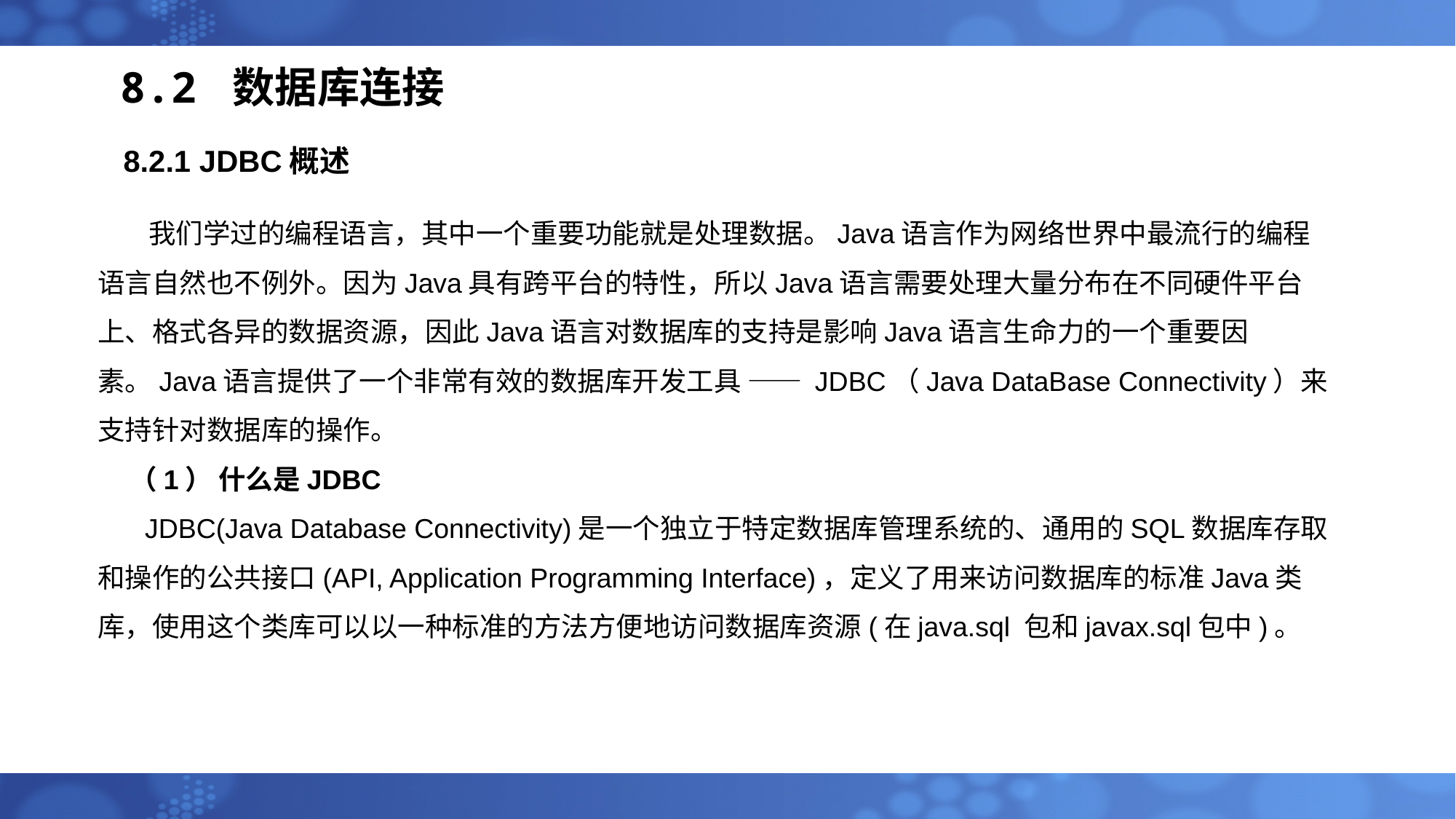

# 8.2 数据库连接
8.2.1 JDBC概述
  我们学过的编程语言，其中一个重要功能就是处理数据。Java语言作为网络世界中最流行的编程语言自然也不例外。因为Java具有跨平台的特性，所以Java语言需要处理大量分布在不同硬件平台上、格式各异的数据资源，因此Java语言对数据库的支持是影响Java语言生命力的一个重要因素。Java语言提供了一个非常有效的数据库开发工具 —— JDBC（Java DataBase Connectivity）来支持针对数据库的操作。
（1） 什么是JDBC
  JDBC(Java Database Connectivity)是一个独立于特定数据库管理系统的、通用的SQL数据库存取和操作的公共接口(API, Application Programming Interface)，定义了用来访问数据库的标准Java类库，使用这个类库可以以一种标准的方法方便地访问数据库资源(在java.sql 包和javax.sql包中)。